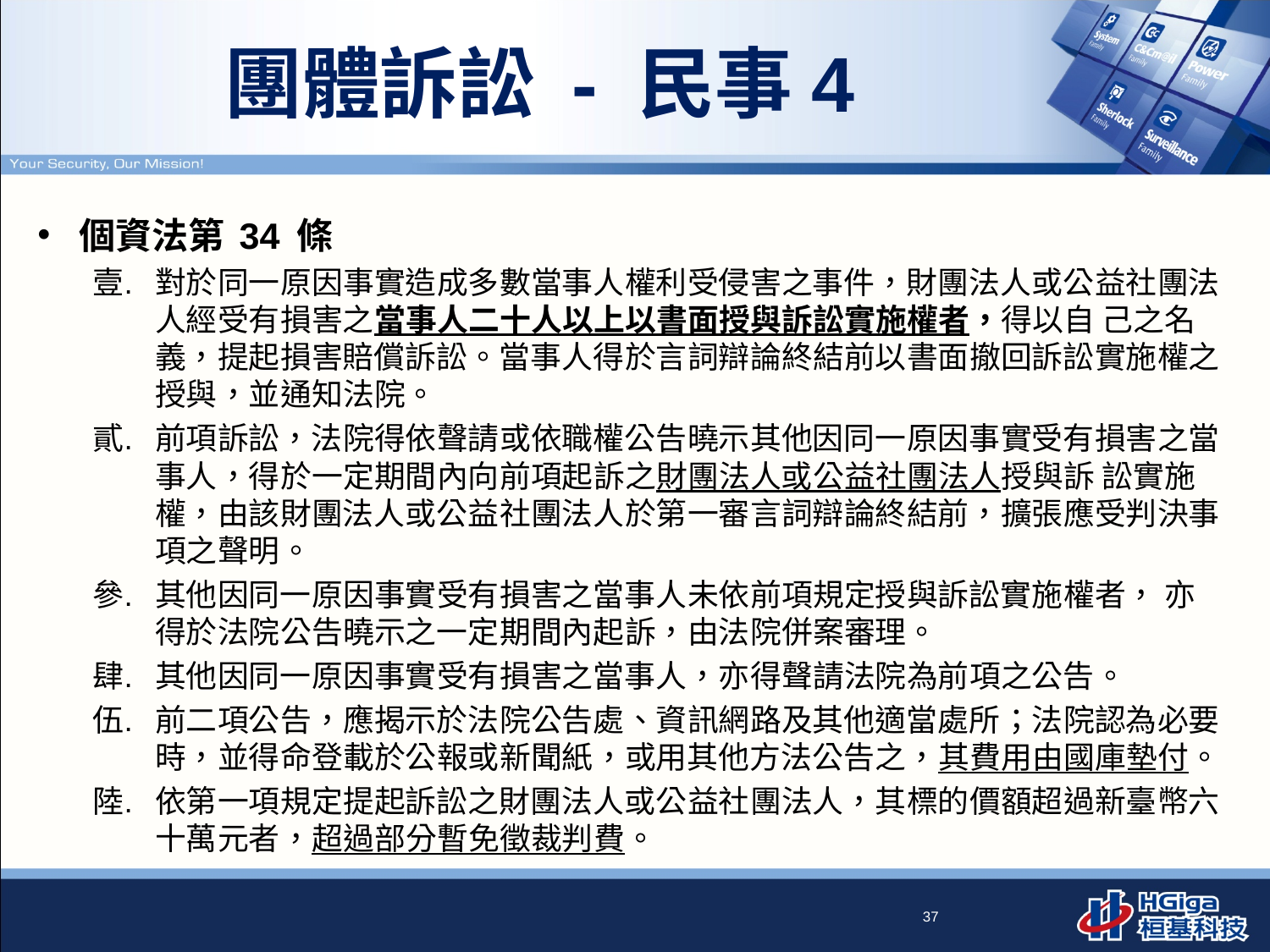

# 團體訴訟 - 民事4
個資法第 34 條
對於同一原因事實造成多數當事人權利受侵害之事件，財團法人或公益社團法人經受有損害之當事人二十人以上以書面授與訴訟實施權者，得以自 己之名義，提起損害賠償訴訟。當事人得於言詞辯論終結前以書面撤回訴訟實施權之授與，並通知法院。
前項訴訟，法院得依聲請或依職權公告曉示其他因同一原因事實受有損害之當事人，得於一定期間內向前項起訴之財團法人或公益社團法人授與訴 訟實施權，由該財團法人或公益社團法人於第一審言詞辯論終結前，擴張應受判決事項之聲明。
其他因同一原因事實受有損害之當事人未依前項規定授與訴訟實施權者， 亦得於法院公告曉示之一定期間內起訴，由法院併案審理。
其他因同一原因事實受有損害之當事人，亦得聲請法院為前項之公告。
前二項公告，應揭示於法院公告處、資訊網路及其他適當處所；法院認為必要時，並得命登載於公報或新聞紙，或用其他方法公告之，其費用由國庫墊付。
依第一項規定提起訴訟之財團法人或公益社團法人，其標的價額超過新臺幣六十萬元者，超過部分暫免徵裁判費。

37